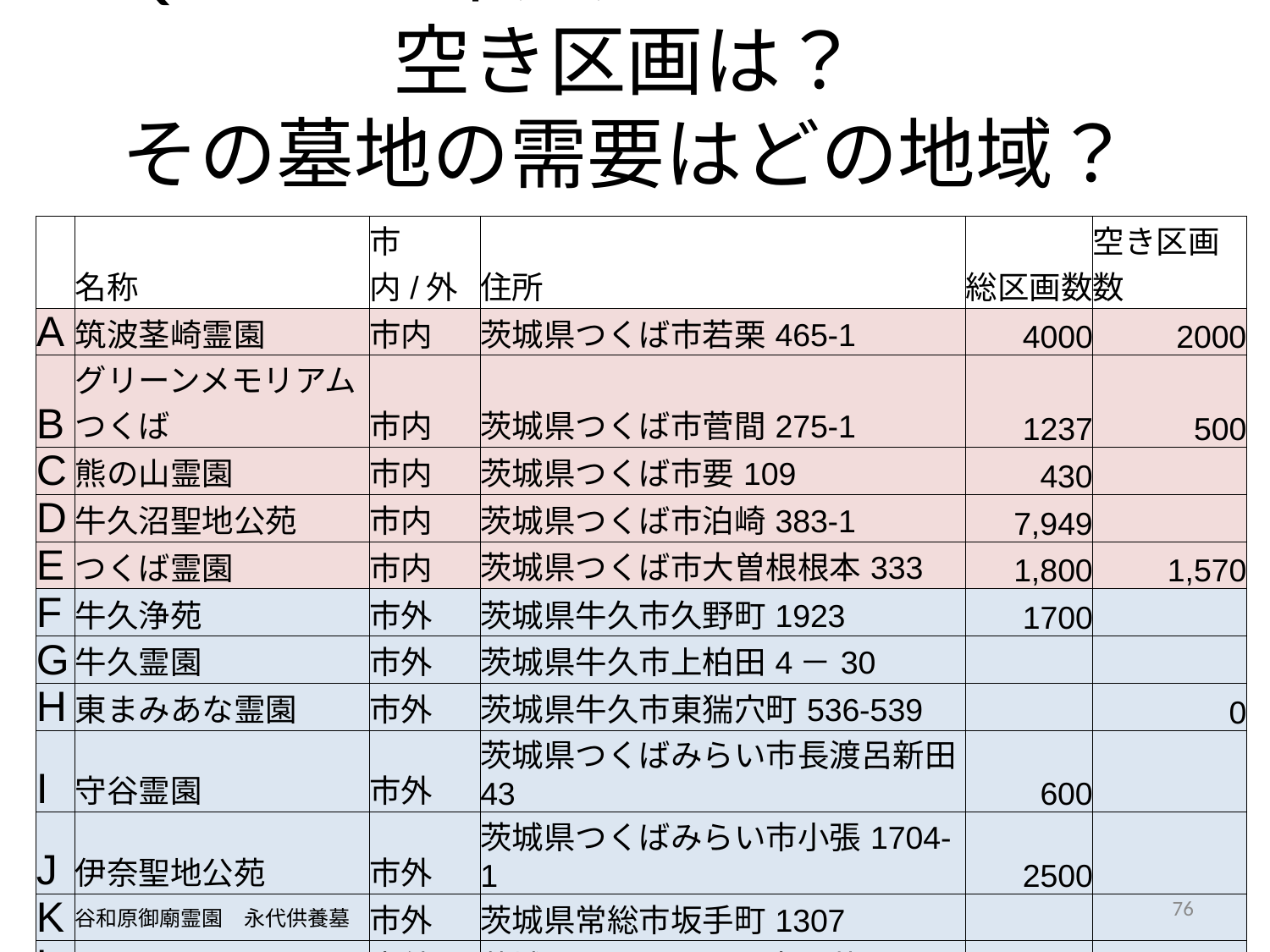

# Q つくば市近辺の墓地は？？ 空き区画は？ その墓地の需要はどの地域？
|  | 名称 | 市内/外 | 住所 | 総区画数 | 空き区画数 |
| --- | --- | --- | --- | --- | --- |
| A | 筑波茎崎霊園 | 市内 | 茨城県つくば市若栗465-1 | 4000 | 2000 |
| B | グリーンメモリアムつくば | 市内 | 茨城県つくば市菅間275-1 | 1237 | 500 |
| C | 熊の山霊園 | 市内 | 茨城県つくば市要109 | 430 |  |
| D | 牛久沼聖地公苑 | 市内 | 茨城県つくば市泊崎383-1 | 7,949 |  |
| E | つくば霊園 | 市内 | 茨城県つくば市大曽根根本333 | 1,800 | 1,570 |
| F | 牛久浄苑 | 市外 | 茨城県牛久市久野町1923 | 1700 |  |
| G | 牛久霊園 | 市外 | 茨城県牛久市上柏田4－30 |  |  |
| H | 東まみあな霊園 | 市外 | 茨城県牛久市東猯穴町536-539 |  | 0 |
| I | 守谷霊園 | 市外 | 茨城県つくばみらい市長渡呂新田43 | 600 |  |
| J | 伊奈聖地公苑 | 市外 | 茨城県つくばみらい市小張1704-1 | 2500 |  |
| K | 谷和原御廟霊園　永代供養墓 | 市外 | 茨城県常総市坂手町1307 |  |  |
| L | 正覚寺墓苑 | 市外 | 茨城県つくばみらい市谷井田966 | 250 |  |
76